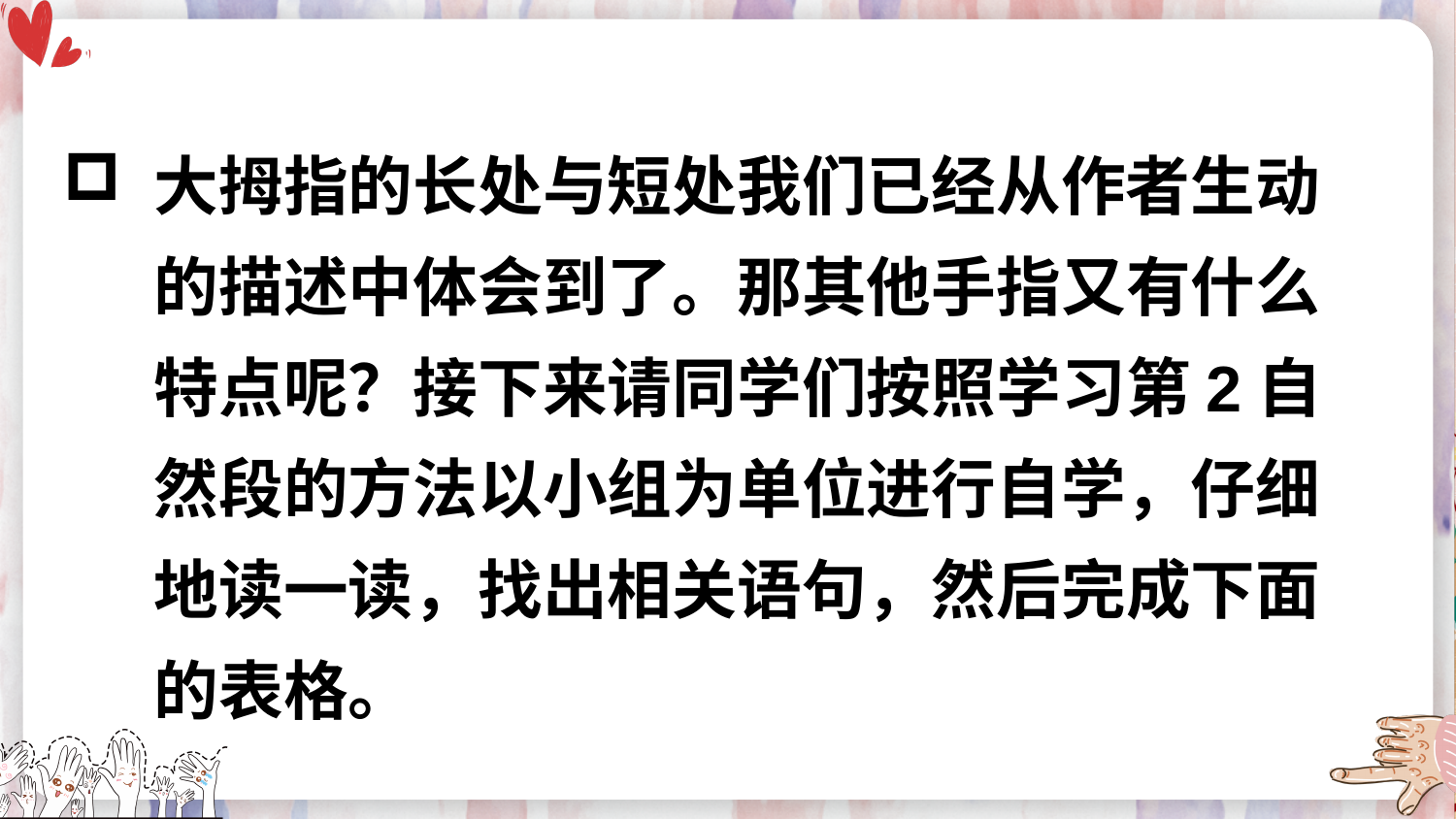

大拇指的长处与短处我们已经从作者生动的描述中体会到了。那其他手指又有什么特点呢？接下来请同学们按照学习第2自然段的方法以小组为单位进行自学，仔细地读一读，找出相关语句，然后完成下面的表格。